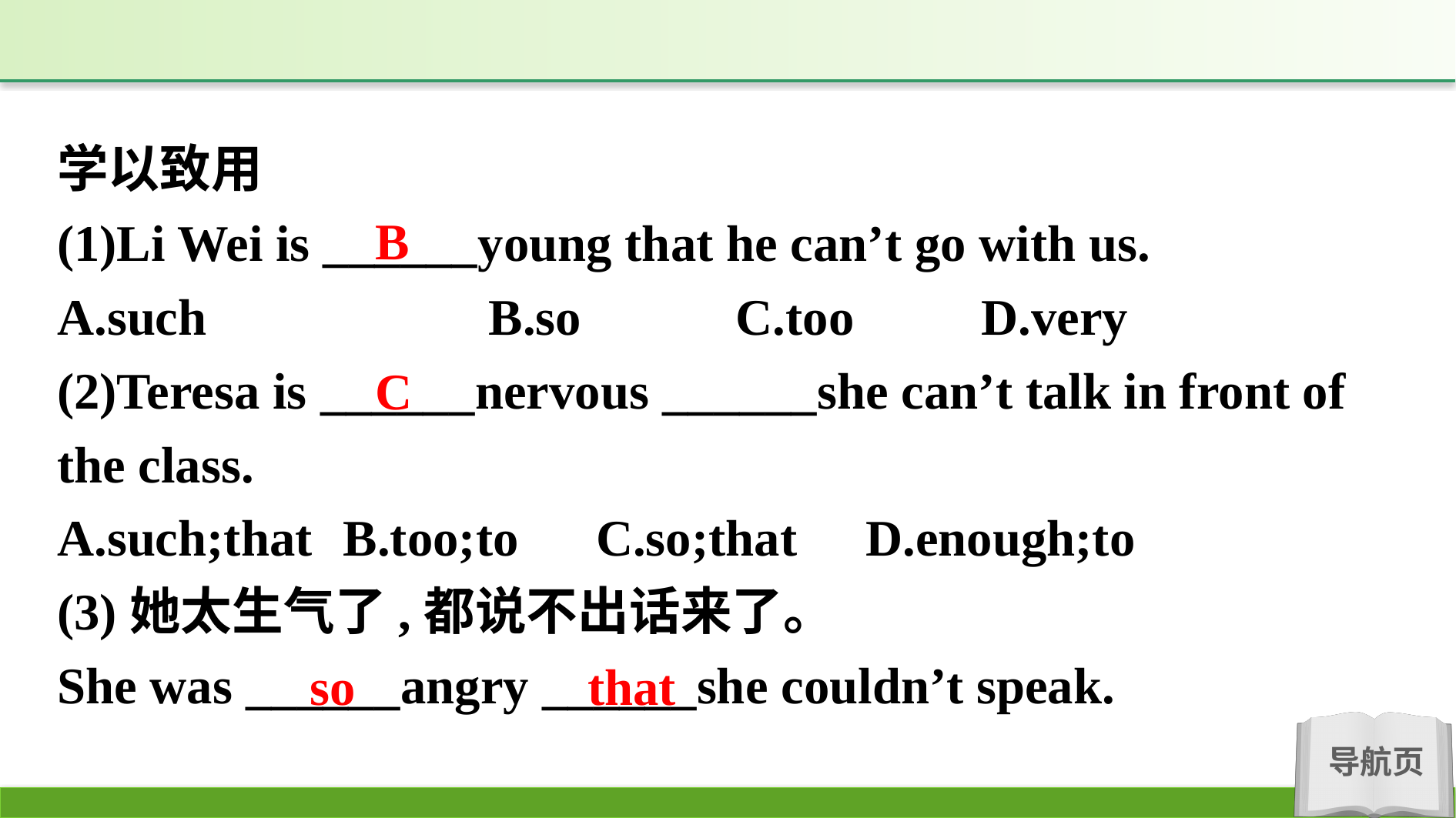

学以致用
(1)Li Wei is ______young that he can’t go with us.
A.such　　　　　B.so            C.too	 	D.very
(2)Teresa is ______nervous ______she can’t talk in front of the class.
A.such;that	 B.too;to      C.so;that	D.enough;to
(3)她太生气了,都说不出话来了。
She was ______angry ______she couldn’t speak.
B
C
so                  that